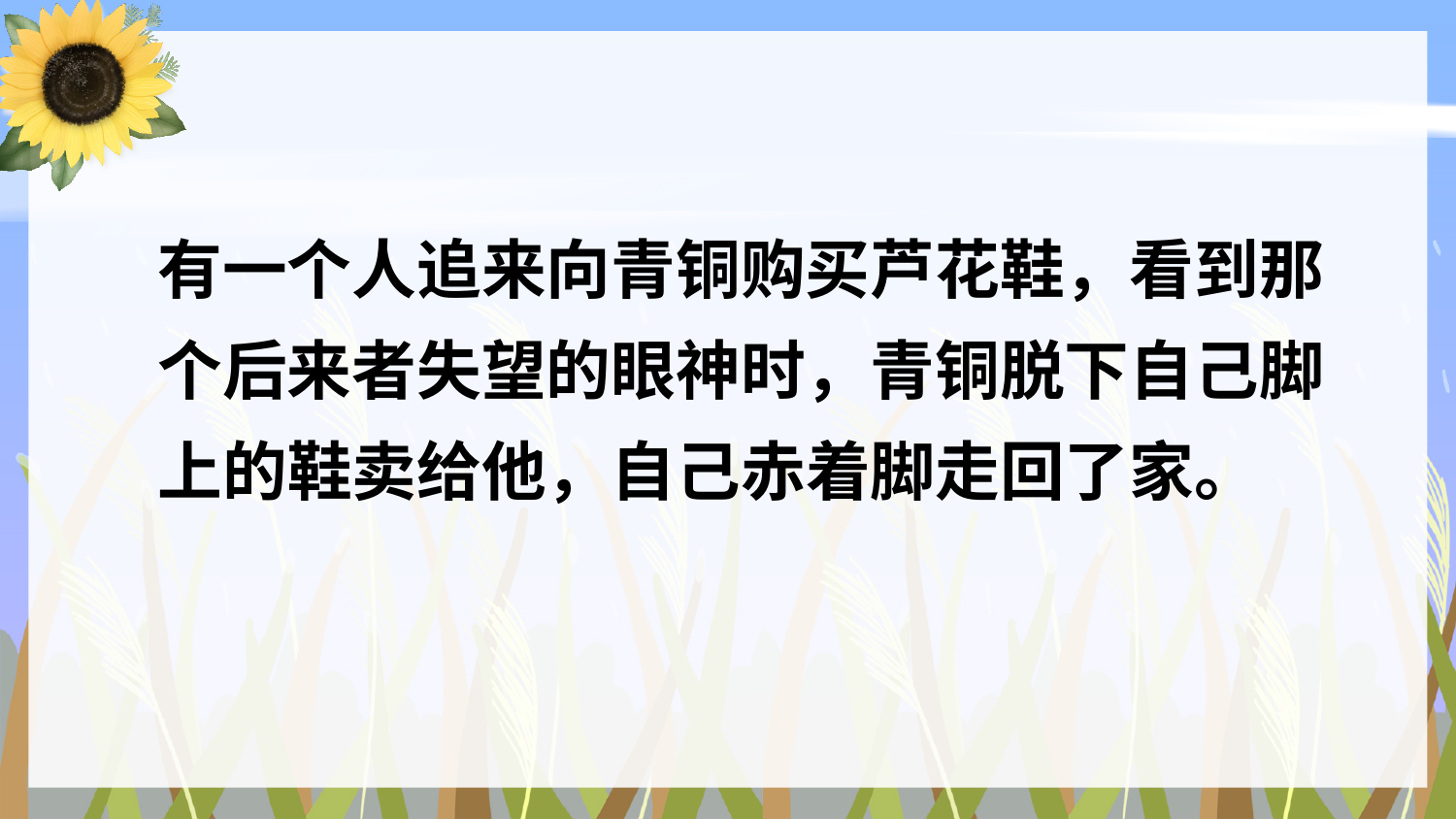

有一个人追来向青铜购买芦花鞋，看到那个后来者失望的眼神时，青铜脱下自己脚上的鞋卖给他，自己赤着脚走回了家。